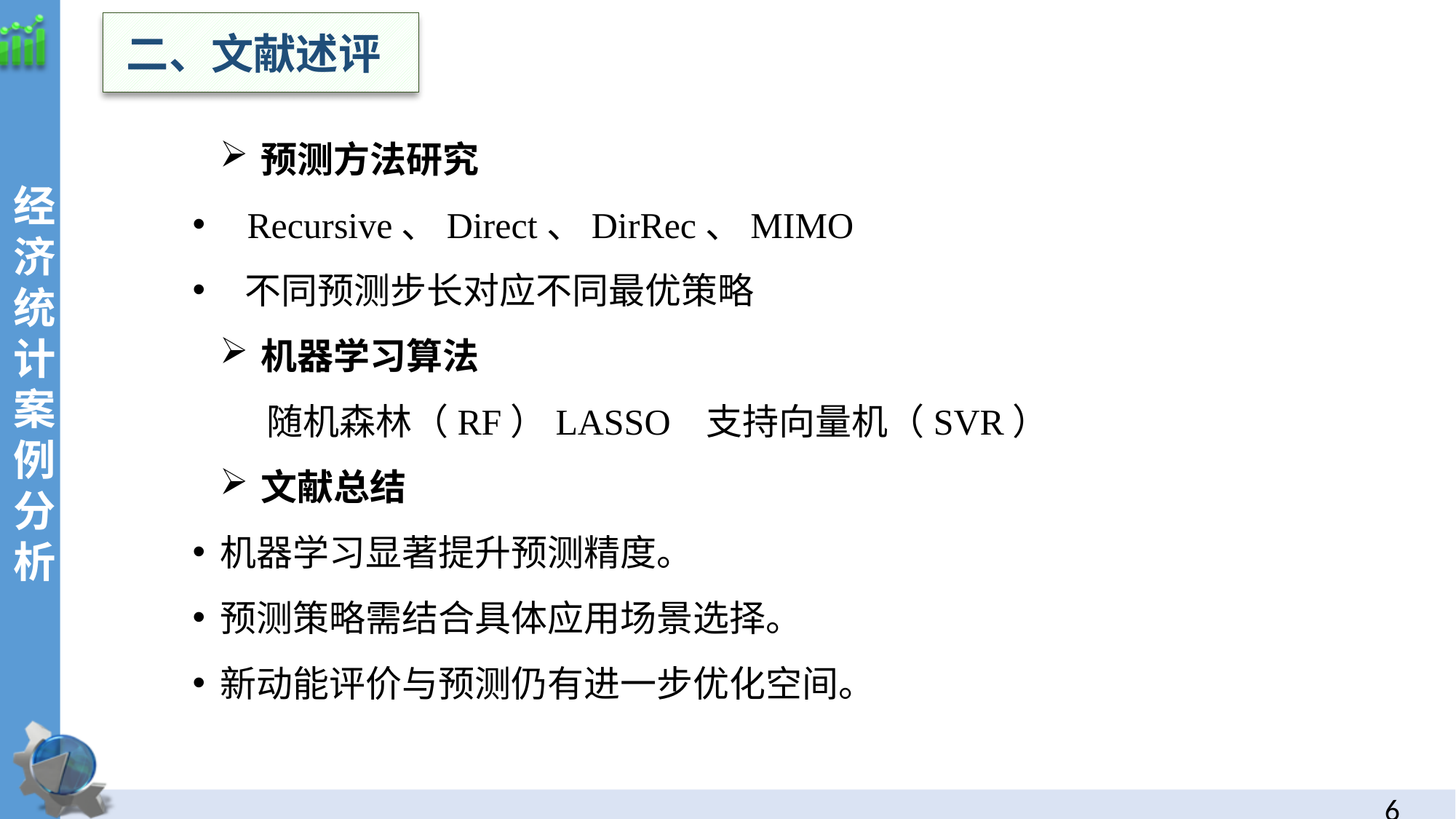

二、文献述评
经济统计案例分析
预测方法研究
   Recursive、Direct、DirRec、MIMO
  不同预测步长对应不同最优策略
机器学习算法
        随机森林（RF）LASSO   支持向量机（SVR）
文献总结
机器学习显著提升预测精度。
预测策略需结合具体应用场景选择。
新动能评价与预测仍有进一步优化空间。

6